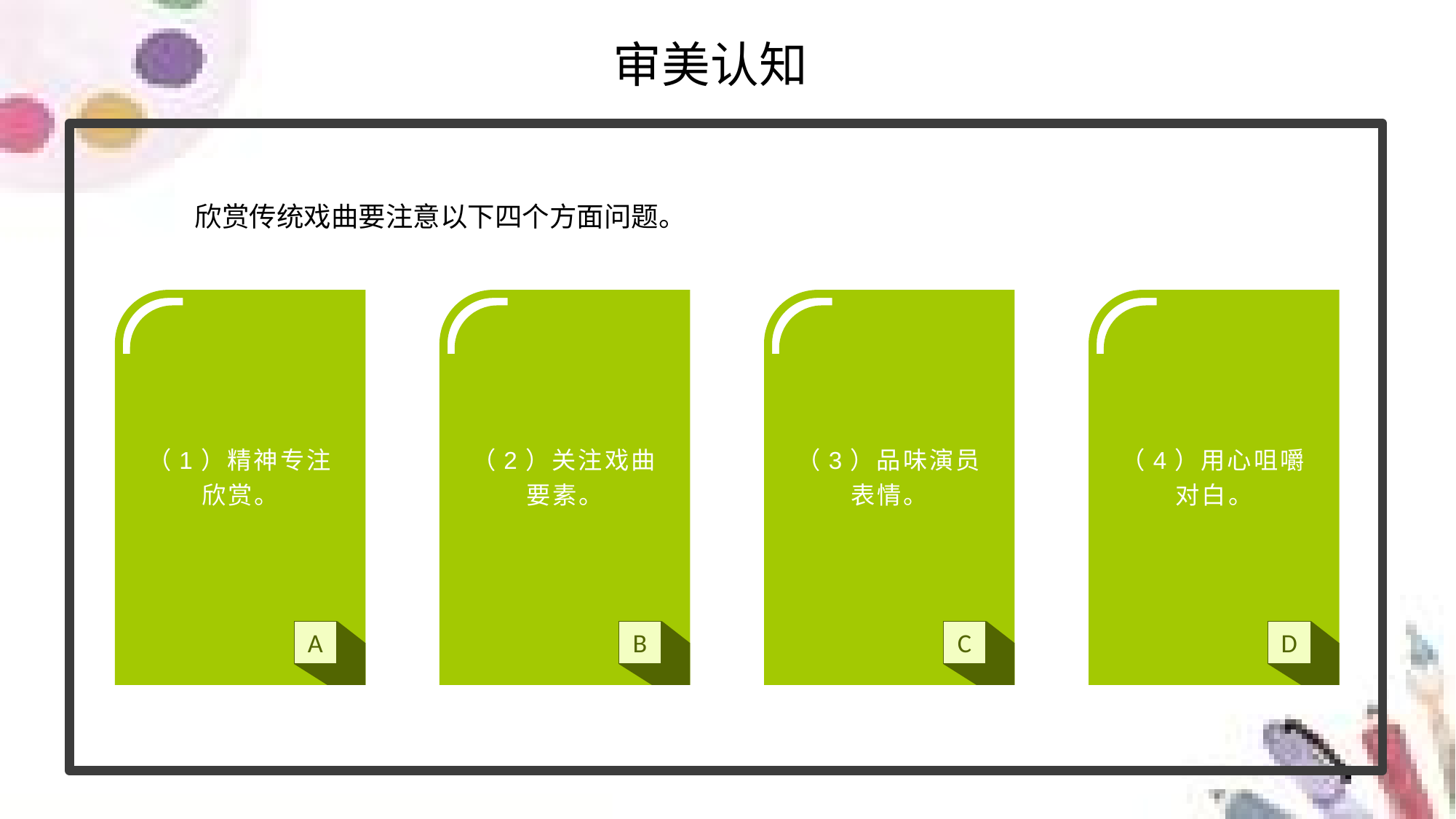

审美认知

欣赏传统戏曲要注意以下四个方面问题。

（1）精神专注欣赏。
（2）关注戏曲要素。
（3）品味演员表情。
（4）用心咀嚼对白。

A

B

C

D